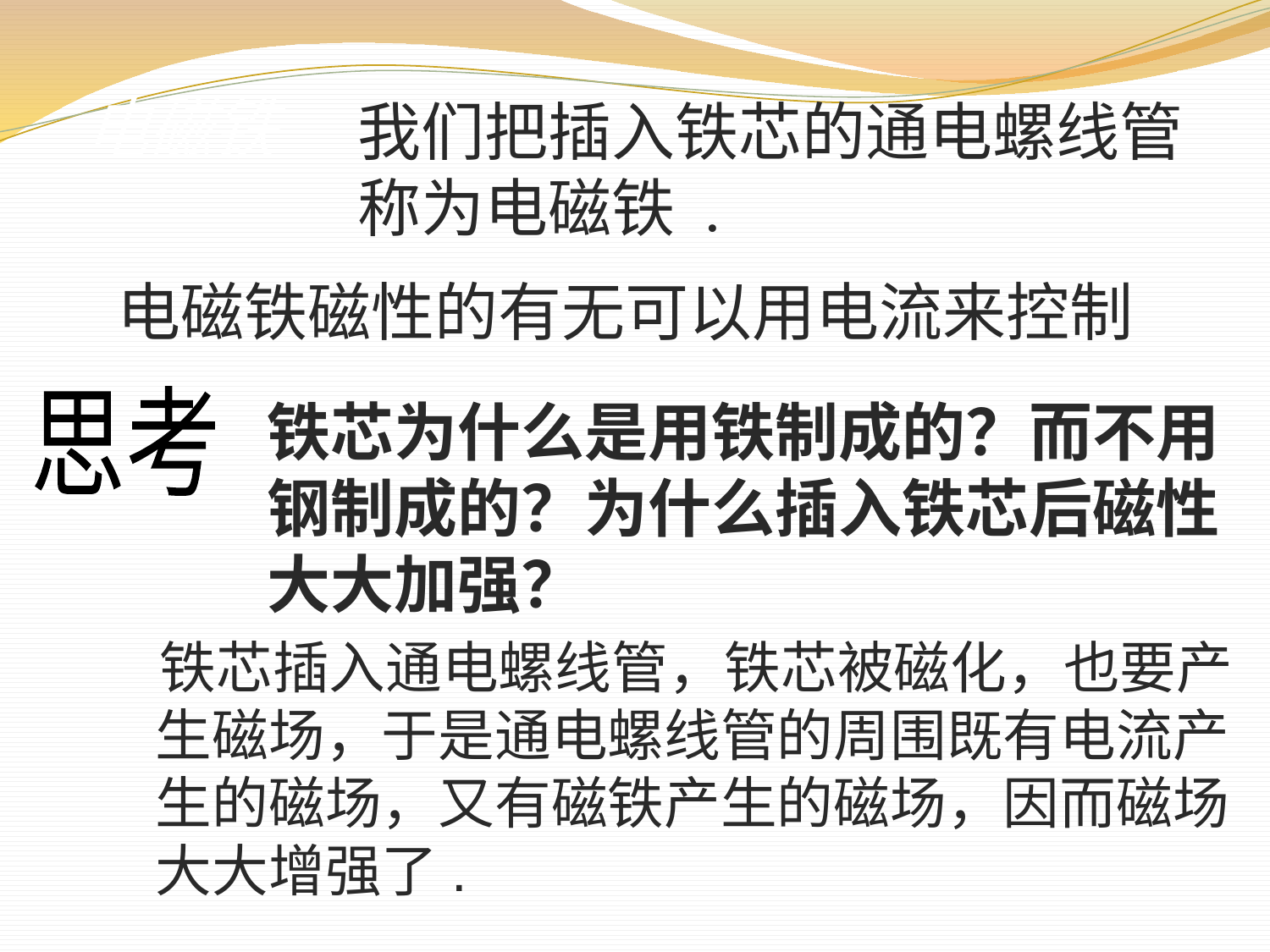

我们把插入铁芯的通电螺线管称为电磁铁 .
电磁铁
电磁铁磁性的有无可以用电流来控制
思考
铁芯为什么是用铁制成的？而不用钢制成的？为什么插入铁芯后磁性大大加强？
   铁芯插入通电螺线管，铁芯被磁化，也要产生磁场，于是通电螺线管的周围既有电流产生的磁场，又有磁铁产生的磁场，因而磁场大大增强了.